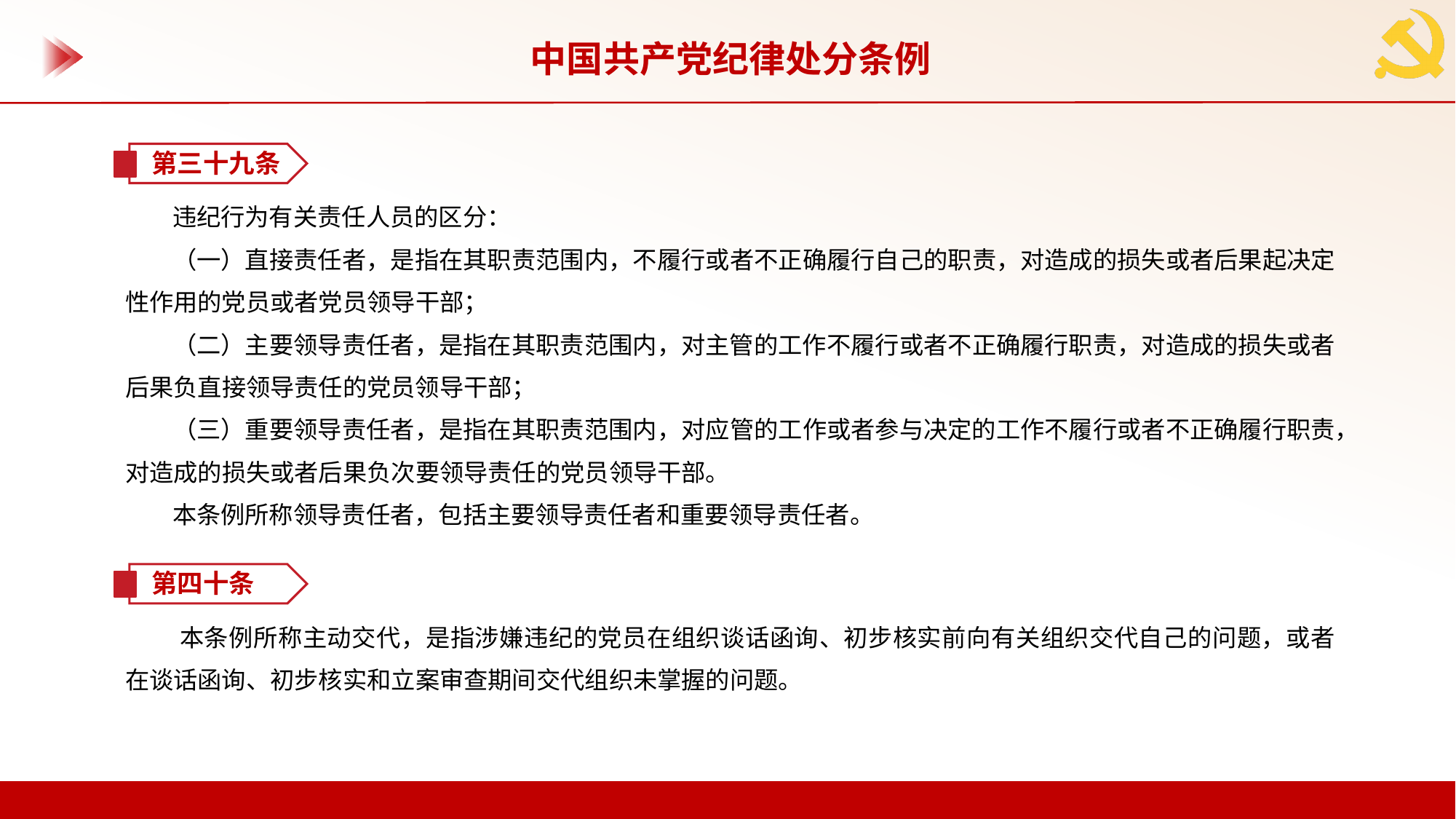

中国共产党纪律处分条例
第三十九条

违纪行为有关责任人员的区分：
（一）直接责任者，是指在其职责范围内，不履行或者不正确履行自己的职责，对造成的损失或者后果起决定性作用的党员或者党员领导干部；
（二）主要领导责任者，是指在其职责范围内，对主管的工作不履行或者不正确履行职责，对造成的损失或者后果负直接领导责任的党员领导干部；
（三）重要领导责任者，是指在其职责范围内，对应管的工作或者参与决定的工作不履行或者不正确履行职责，对造成的损失或者后果负次要领导责任的党员领导干部。
本条例所称领导责任者，包括主要领导责任者和重要领导责任者。
第四十条

本条例所称主动交代，是指涉嫌违纪的党员在组织谈话函询、初步核实前向有关组织交代自己的问题，或者在谈话函询、初步核实和立案审查期间交代组织未掌握的问题。